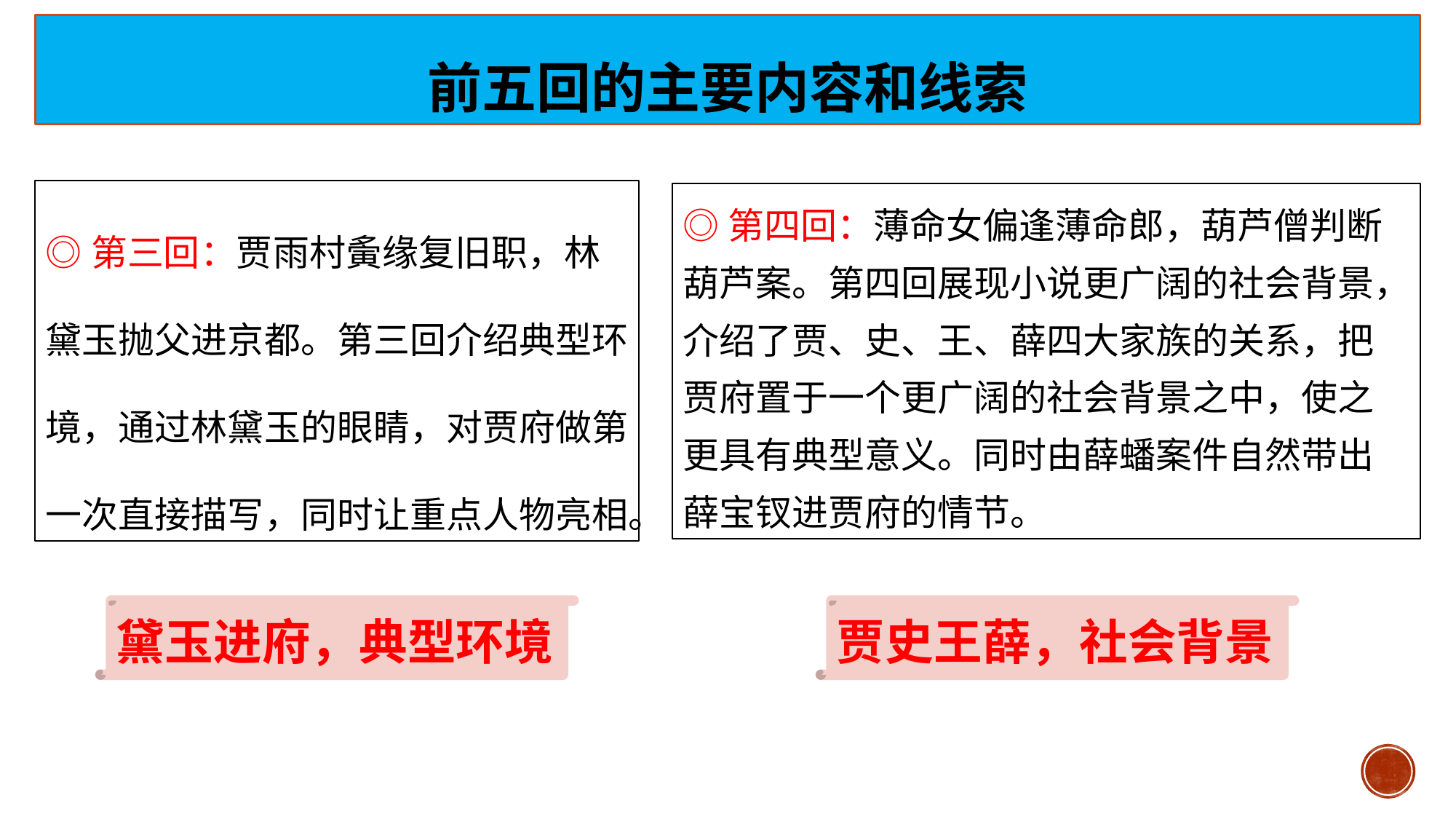

前五回的主要内容和线索
◎第三回：贾雨村夤缘复旧职，林黛玉抛父进京都。第三回介绍典型环境，通过林黛玉的眼睛，对贾府做第一次直接描写，同时让重点人物亮相。
◎第四回：薄命女偏逢薄命郎，葫芦僧判断葫芦案。第四回展现小说更广阔的社会背景，介绍了贾、史、王、薛四大家族的关系，把贾府置于一个更广阔的社会背景之中，使之更具有典型意义。同时由薛蟠案件自然带出薛宝钗进贾府的情节。
黛玉进府，典型环境
贾史王薛，社会背景